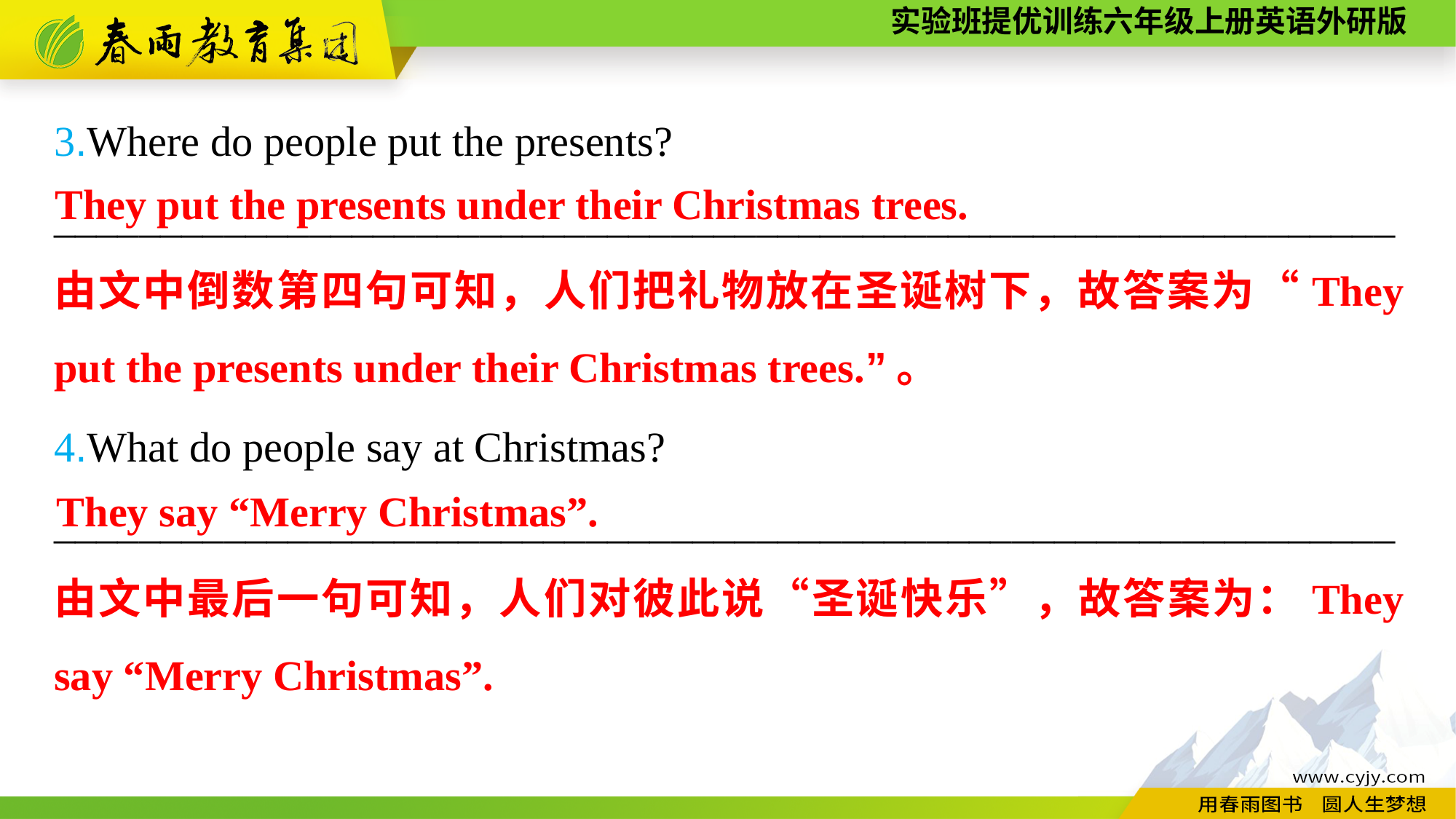

3.Where do people put the presents?
_______________________________________________________________

4.What do people say at Christmas?
_______________________________________________________________
They put the presents under their Christmas trees.
由文中倒数第四句可知，人们把礼物放在圣诞树下，故答案为“They put the presents under their Christmas trees.”。
They say “Merry Christmas”.
由文中最后一句可知，人们对彼此说“圣诞快乐”，故答案为：They say “Merry Christmas”.